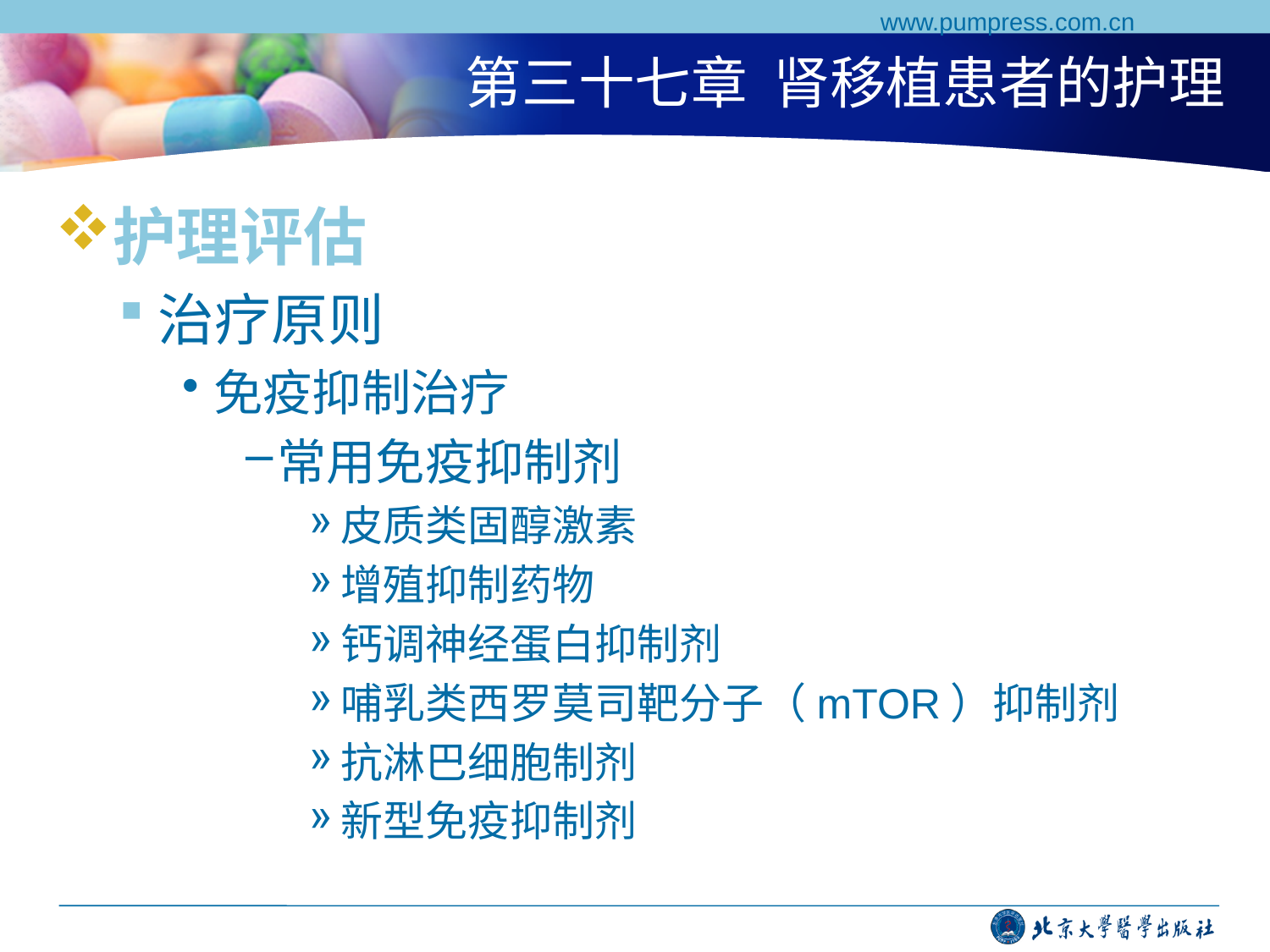

www.pumpress.com.cn
# 第三十七章  肾移植患者的护理
护理评估
治疗原则
免疫抑制治疗
常用免疫抑制剂
皮质类固醇激素
增殖抑制药物
钙调神经蛋白抑制剂
哺乳类西罗莫司靶分子（mTOR）抑制剂
抗淋巴细胞制剂
新型免疫抑制剂